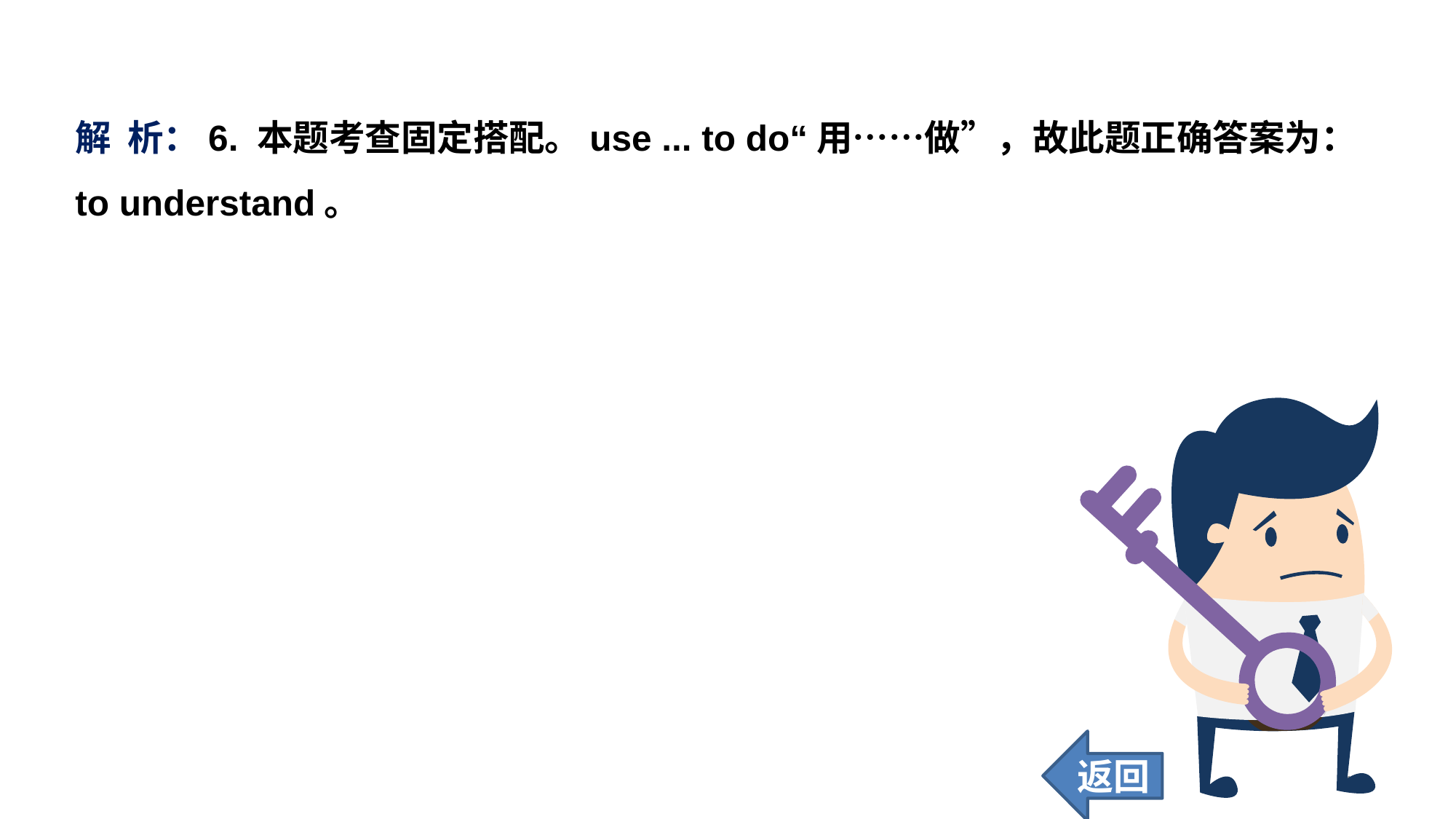

解  析：6. 本题考查固定搭配。use ... to do“用……做”，故此题正确答案为：to understand。

返回
106